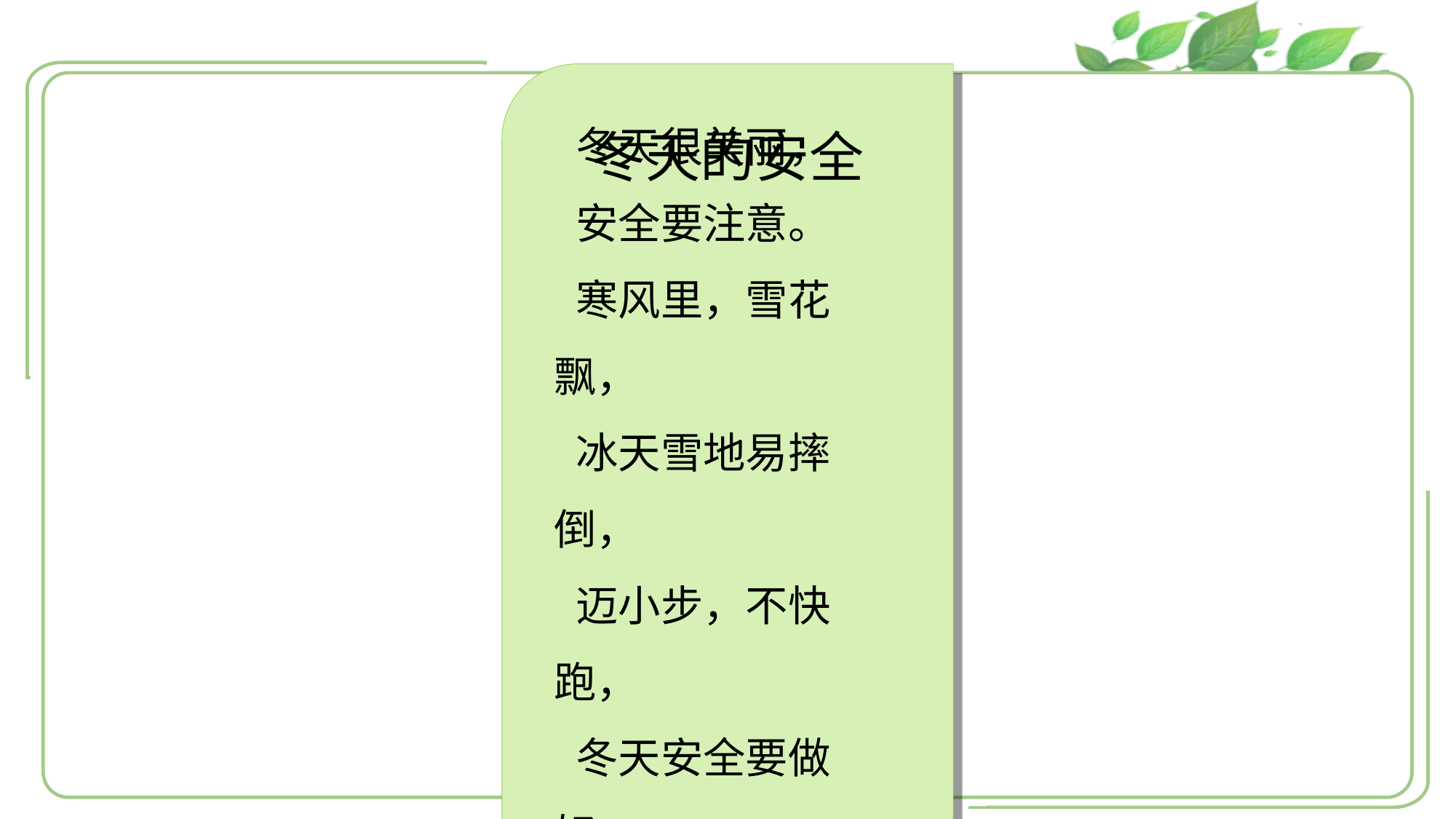

冬天的安全
冬天很美丽，
安全要注意。
寒风里，雪花飘，
冰天雪地易摔倒，
迈小步，不快跑，
冬天安全要做好。